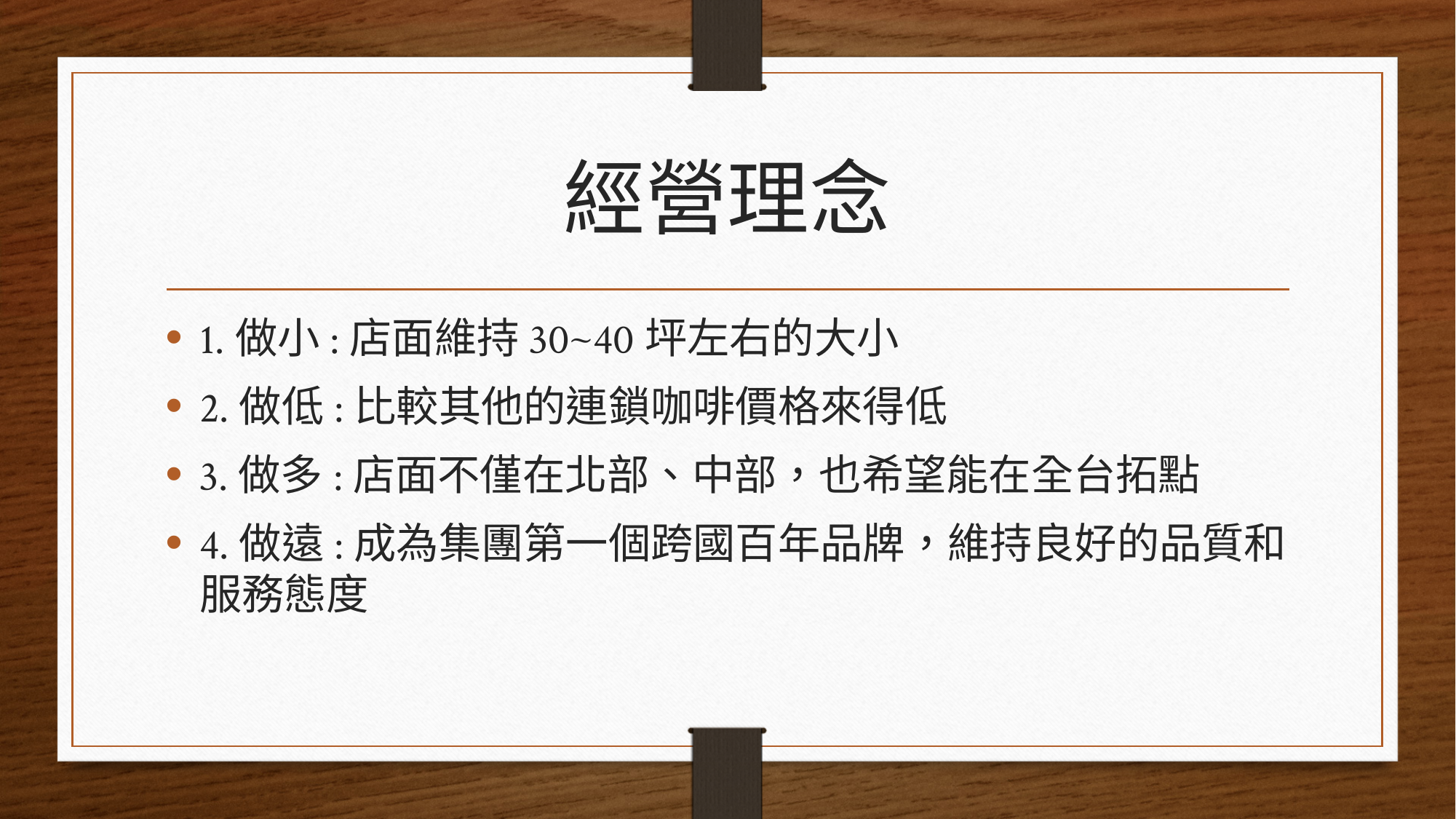

# 經營理念
1.做小:店面維持30~40坪左右的大小
2.做低:比較其他的連鎖咖啡價格來得低
3.做多:店面不僅在北部、中部，也希望能在全台拓點
4.做遠:成為集團第一個跨國百年品牌，維持良好的品質和服務態度